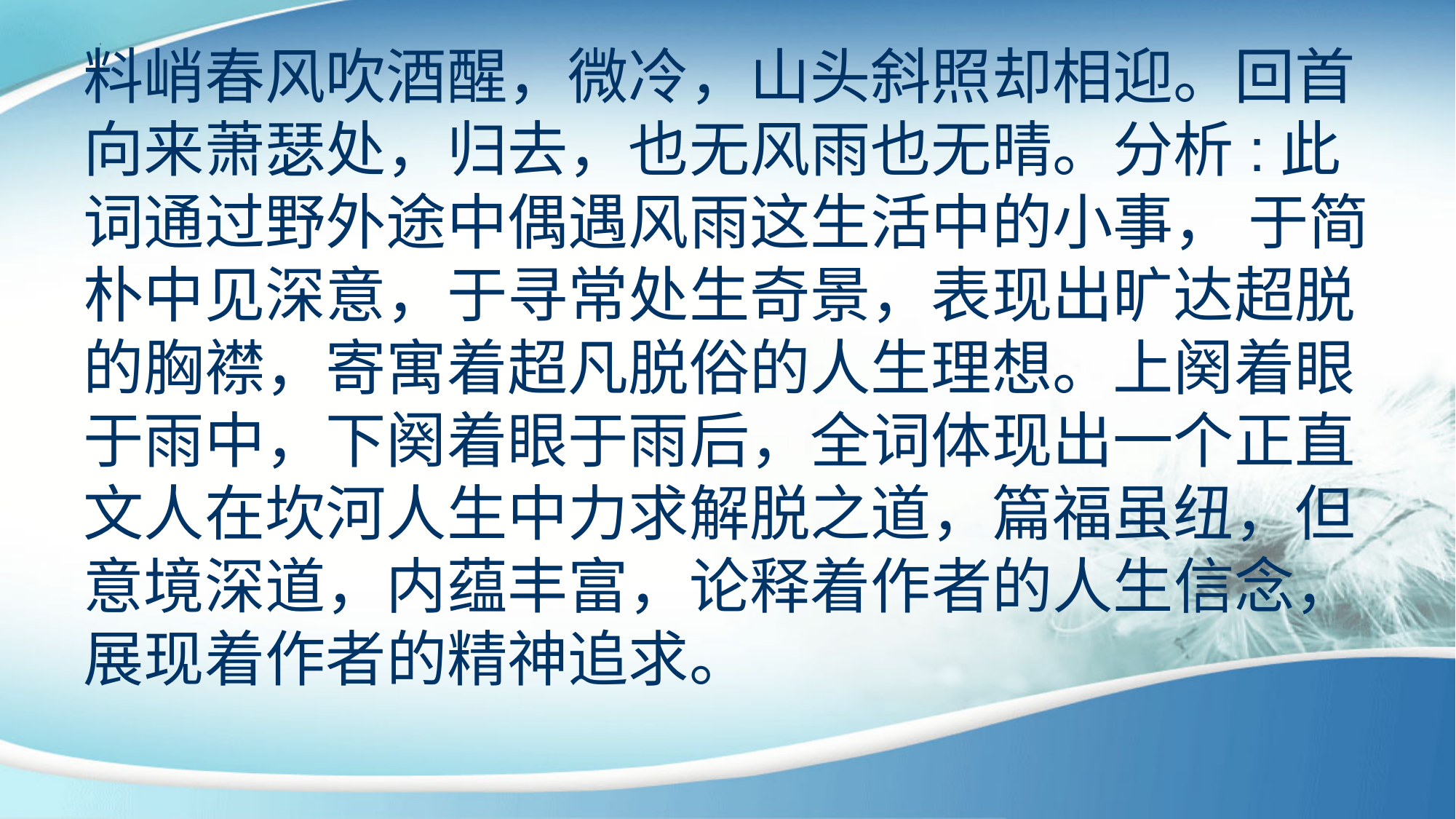

料峭春风吹酒醒，微冷，山头斜照却相迎。回首向来萧瑟处，归去，也无风雨也无晴。分析:此词通过野外途中偶遇风雨这生活中的小事， 于简朴中见深意，于寻常处生奇景，表现出旷达超脱的胸襟，寄寓着超凡脱俗的人生理想。上阕着眼于雨中，下阕着眼于雨后，全词体现出一个正直文人在坎河人生中力求解脱之道，篇福虽纽，但意境深道，内蕴丰富，论释着作者的人生信念，展现着作者的精神追求。